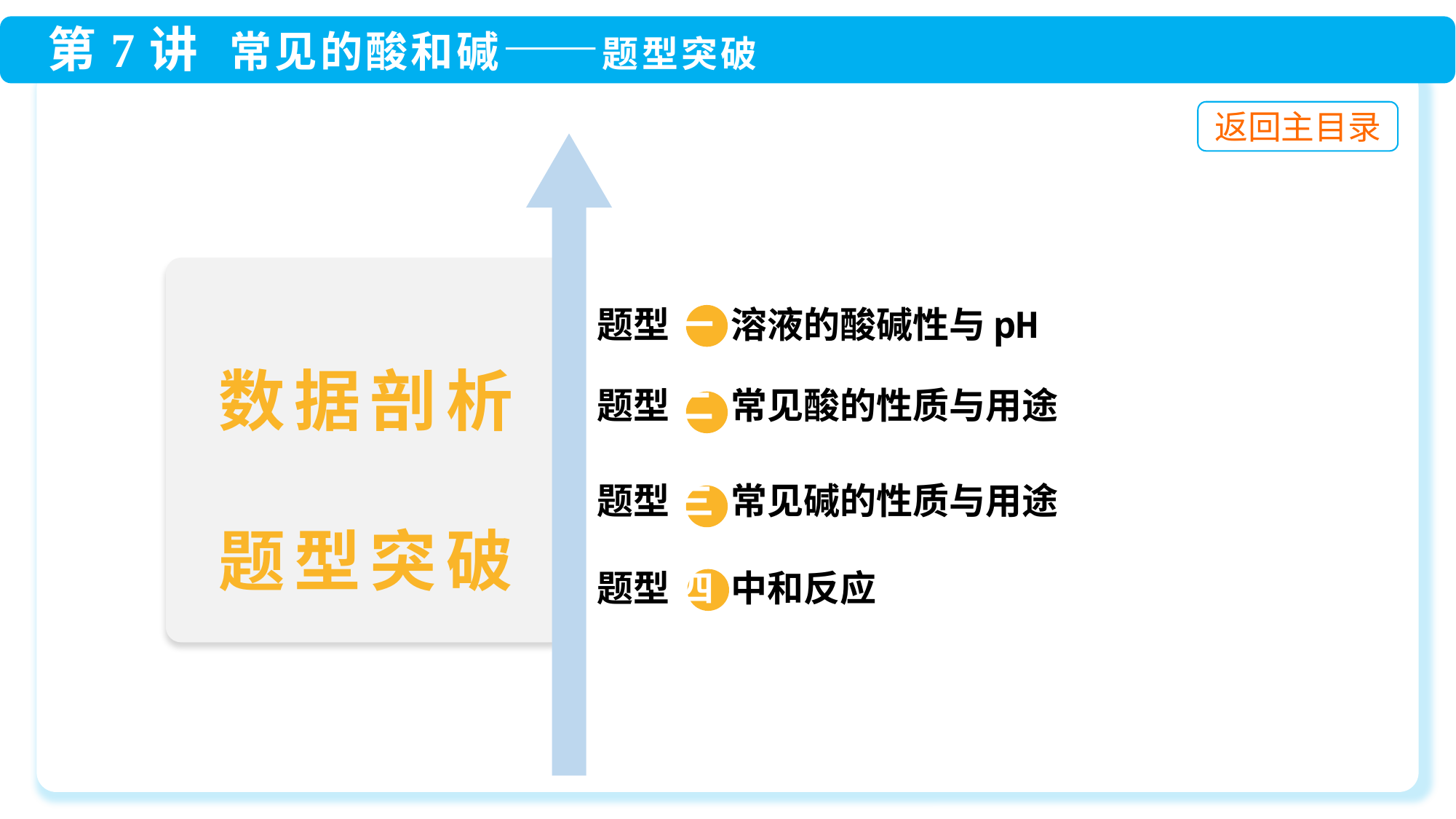

题型 一  溶液的酸碱性与pH
题型 二  常见酸的性质与用途
题型 三  常见碱的性质与用途

数据剖析
题型突破

题型 四  中和反应